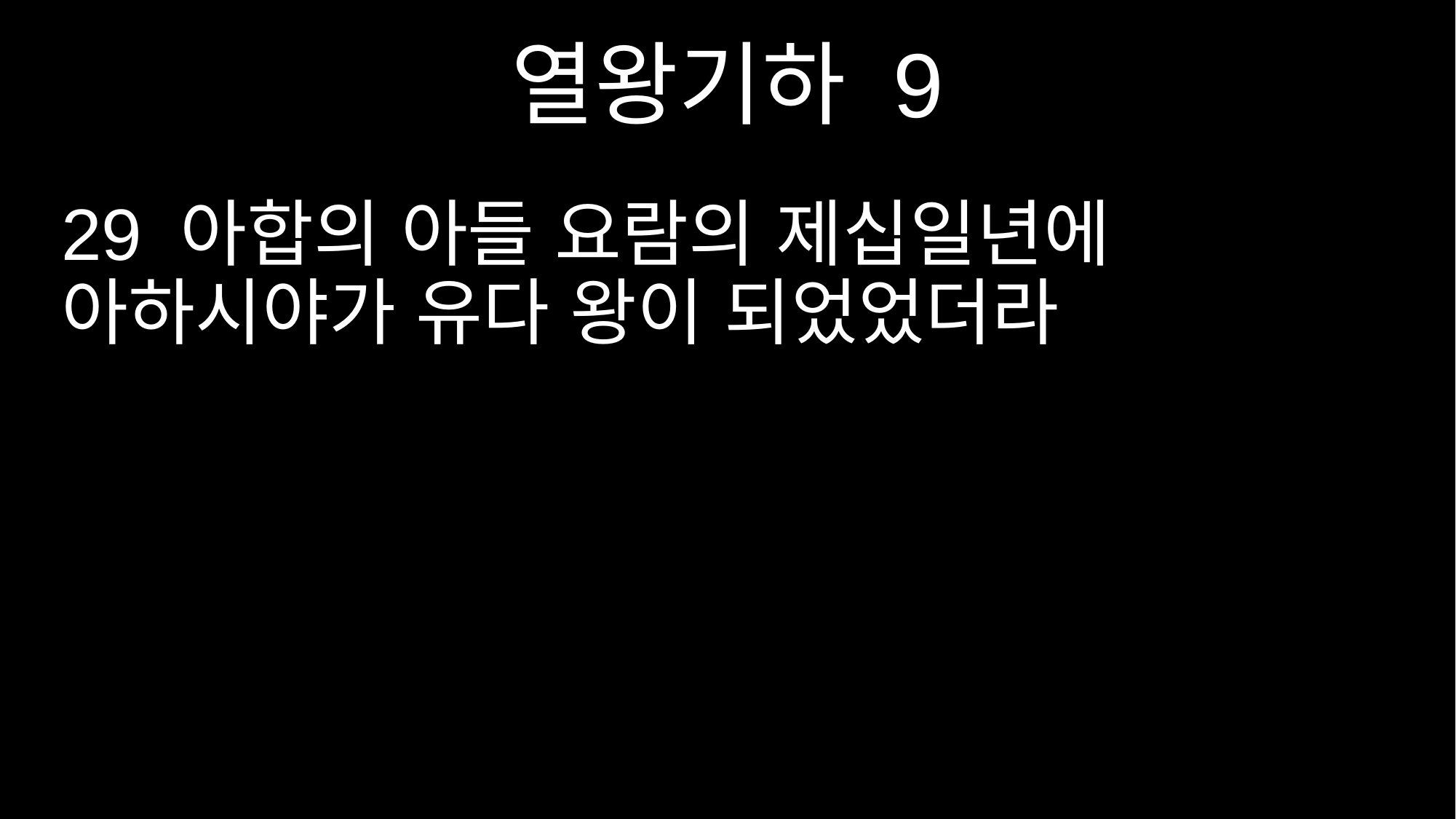

열왕기하 9
29 아합의 아들 요람의 제십일년에 아하시야가 유다 왕이 되었었더라